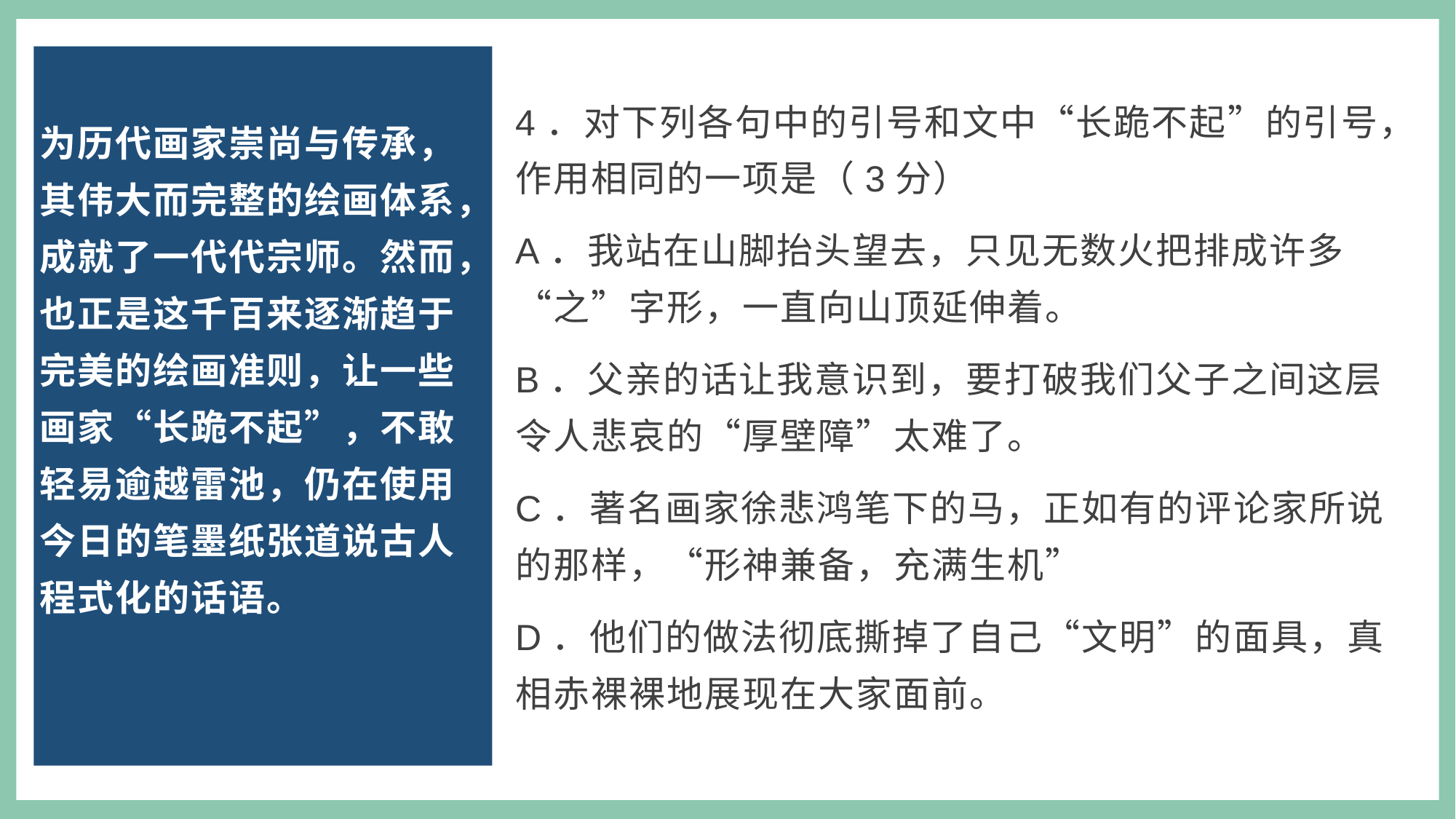

为历代画家崇尚与传承，其伟大而完整的绘画体系，成就了一代代宗师。然而，也正是这千百来逐渐趋于完美的绘画准则，让一些画家“长跪不起”，不敢轻易逾越雷池，仍在使用今日的笔墨纸张道说古人程式化的话语。
4．对下列各句中的引号和文中“长跪不起”的引号，作用相同的一项是（3分）
A．我站在山脚抬头望去，只见无数火把排成许多“之”字形，一直向山顶延伸着。
B．父亲的话让我意识到，要打破我们父子之间这层令人悲哀的“厚壁障”太难了。
C．著名画家徐悲鸿笔下的马，正如有的评论家所说的那样，“形神兼备，充满生机”
D．他们的做法彻底撕掉了自己“文明”的面具，真相赤裸裸地展现在大家面前。